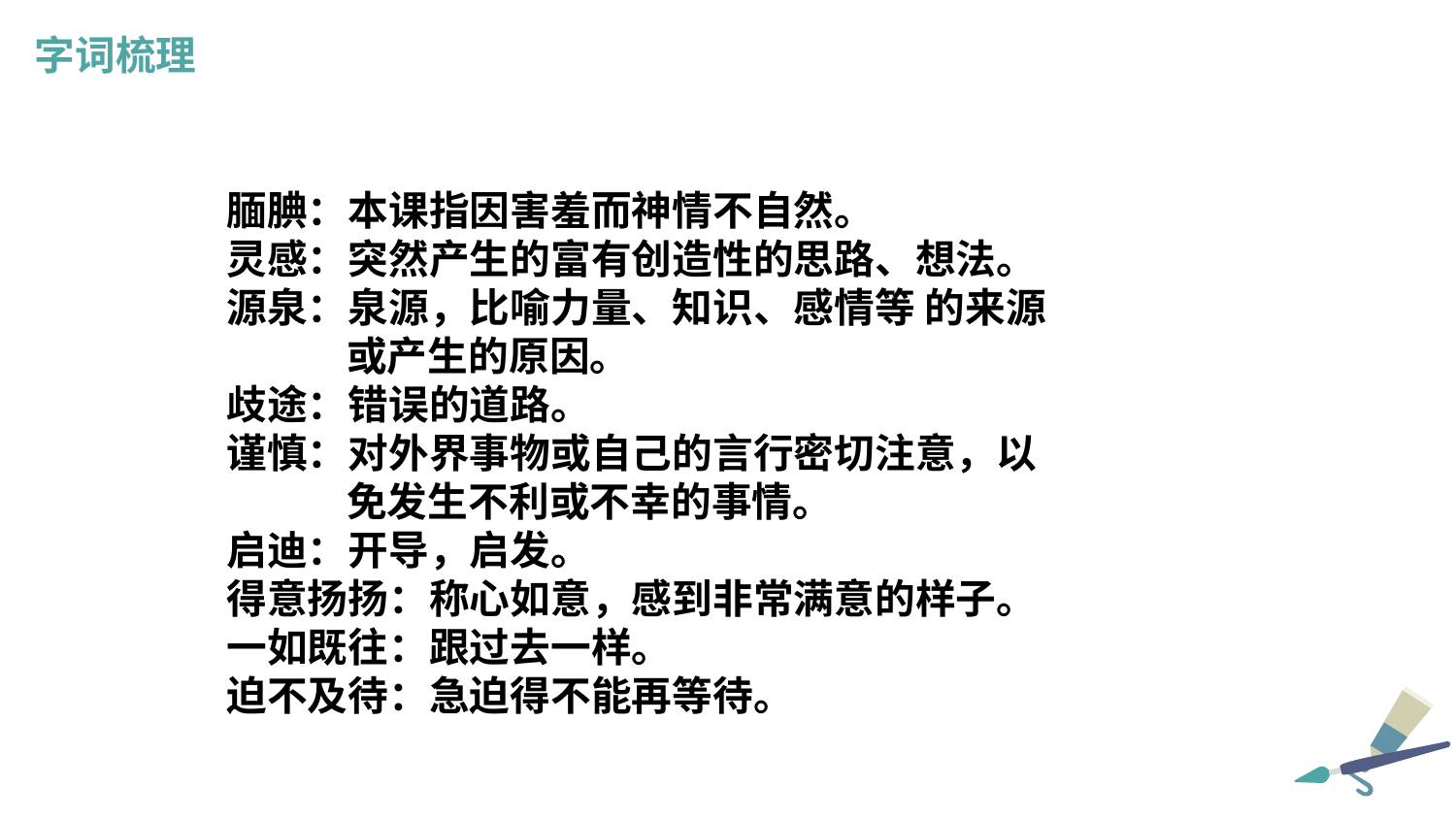

字词梳理

腼腆：本课指因害羞而神情不自然。
灵感：突然产生的富有创造性的思路、想法。
源泉：泉源，比喻力量、知识、感情等 的来源
            或产生的原因。
歧途：错误的道路。
谨慎：对外界事物或自己的言行密切注意，以
            免发生不利或不幸的事情。
启迪：开导，启发。
得意扬扬：称心如意，感到非常满意的样子。
一如既往：跟过去一样。
迫不及待：急迫得不能再等待。